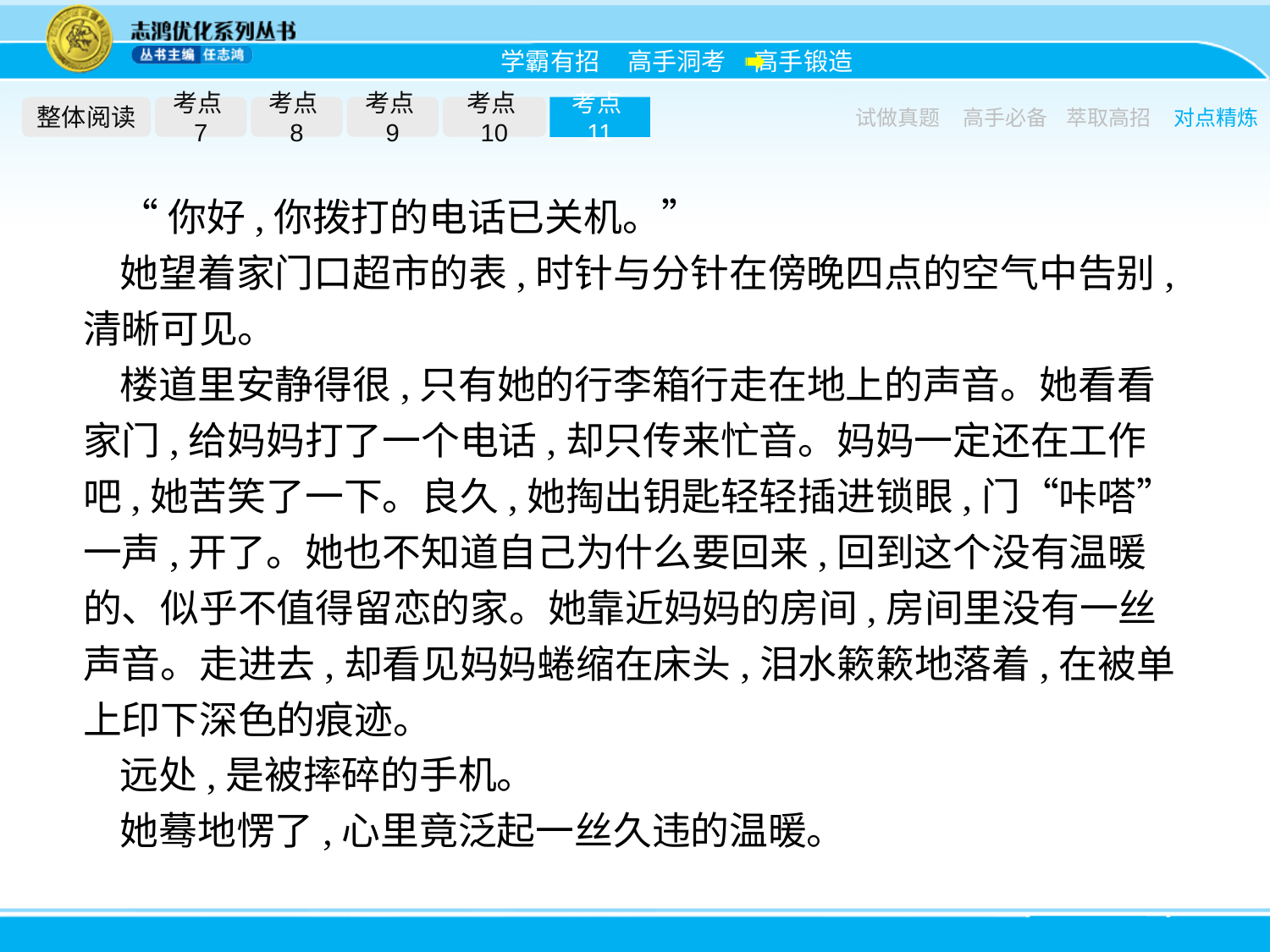

整体阅读
考点7
考点8
考点9
考点10
考点11
试做真题
高手必备
萃取高招
对点精炼
“你好,你拨打的电话已关机。”
她望着家门口超市的表,时针与分针在傍晚四点的空气中告别,清晰可见。
楼道里安静得很,只有她的行李箱行走在地上的声音。她看看家门,给妈妈打了一个电话,却只传来忙音。妈妈一定还在工作吧,她苦笑了一下。良久,她掏出钥匙轻轻插进锁眼,门“咔嗒”一声,开了。她也不知道自己为什么要回来,回到这个没有温暖的、似乎不值得留恋的家。她靠近妈妈的房间,房间里没有一丝声音。走进去,却看见妈妈蜷缩在床头,泪水簌簌地落着,在被单上印下深色的痕迹。
远处,是被摔碎的手机。
她蓦地愣了,心里竟泛起一丝久违的温暖。